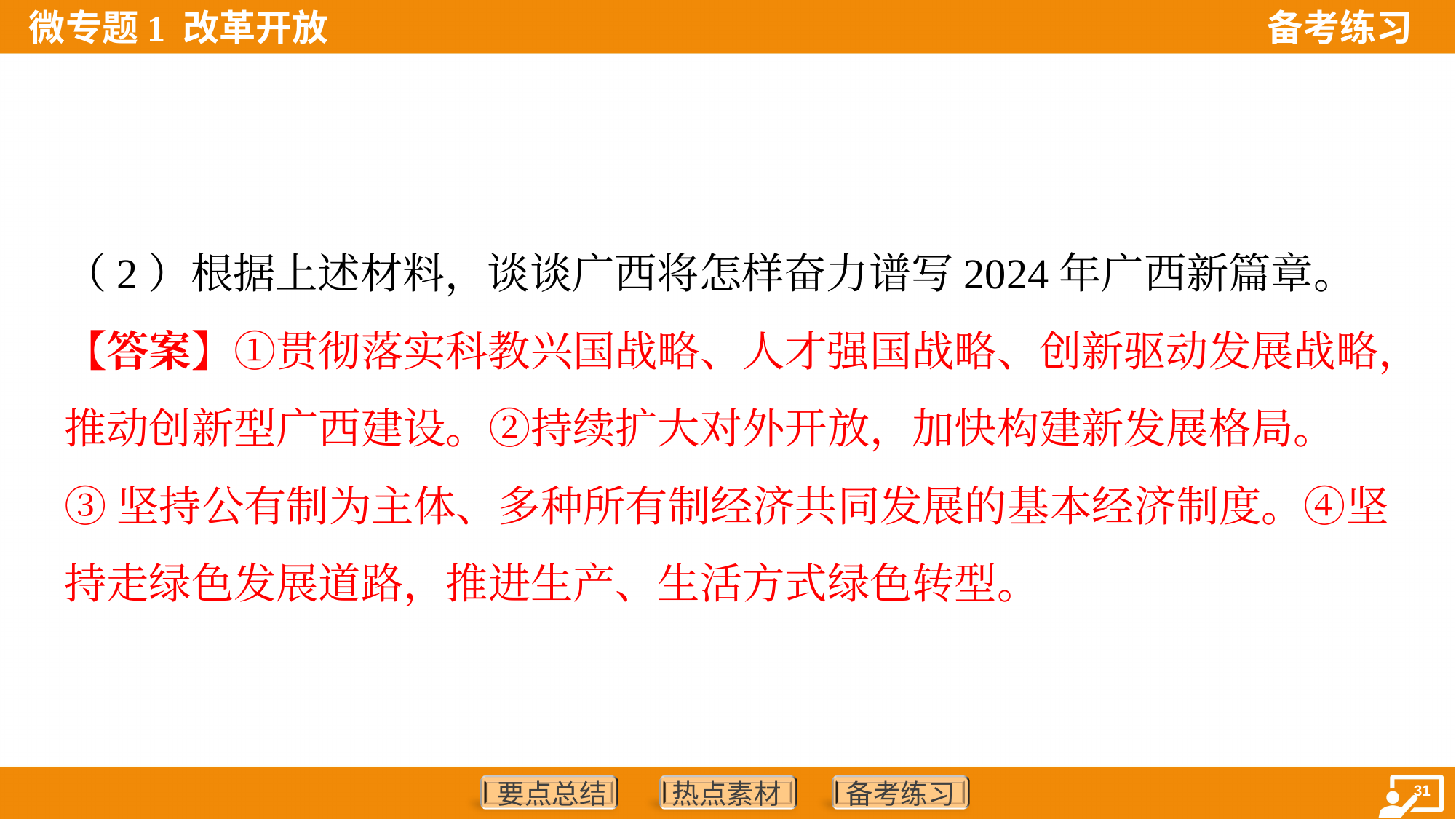

（2）根据上述材料，谈谈广西将怎样奋力谱写2024年广西新篇章。
【答案】①贯彻落实科教兴国战略、人才强国战略、创新驱动发展战略，
推动创新型广西建设。②持续扩大对外开放，加快构建新发展格局。
③坚持公有制为主体、多种所有制经济共同发展的基本经济制度。④坚
持走绿色发展道路，推进生产、生活方式绿色转型。